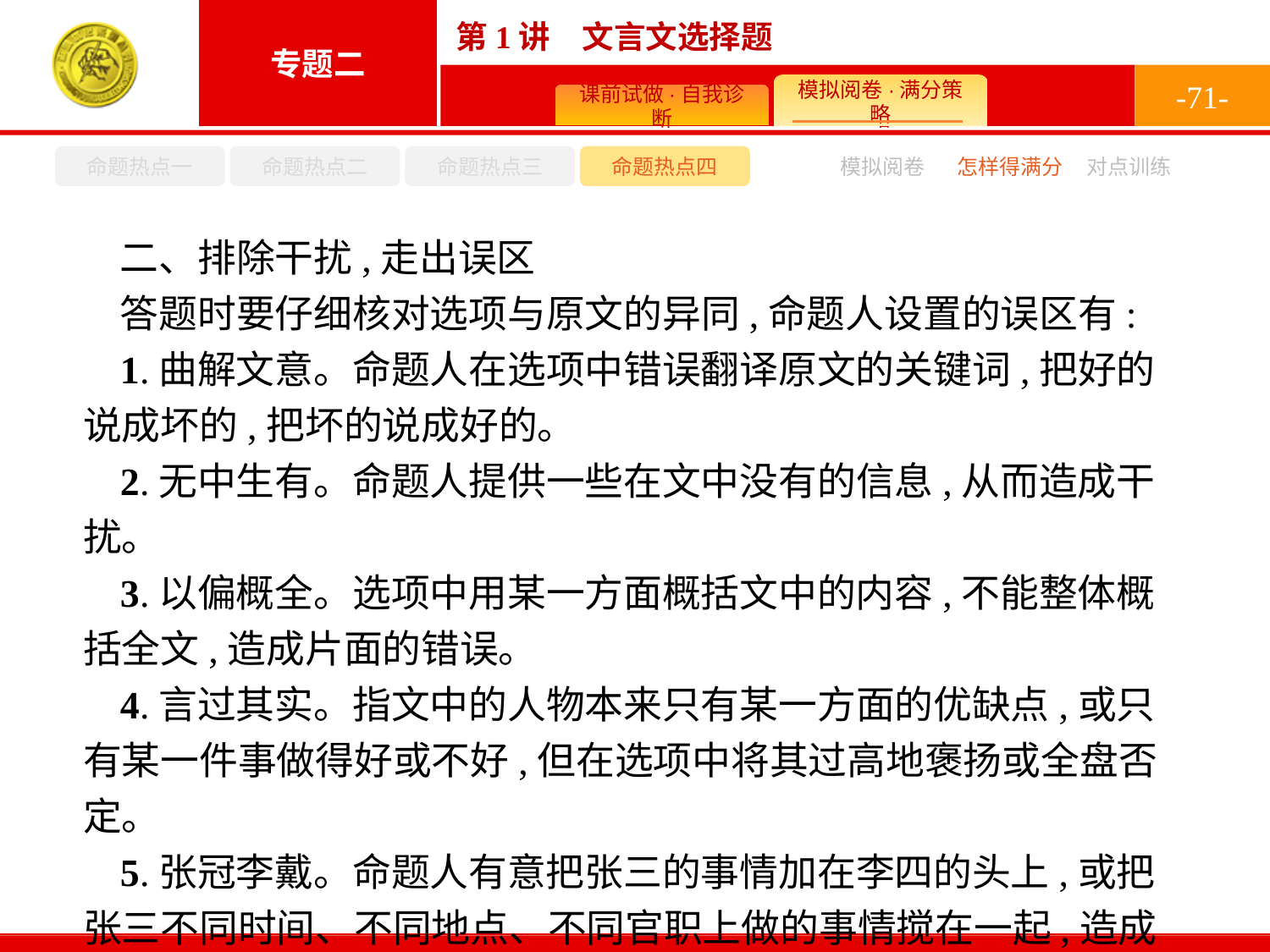

-71-
命题热点一
命题热点二
命题热点三
命题热点四
模拟阅卷
怎样得满分
对点训练
二、排除干扰,走出误区
答题时要仔细核对选项与原文的异同,命题人设置的误区有:
1.曲解文意。命题人在选项中错误翻译原文的关键词,把好的说成坏的,把坏的说成好的。
2.无中生有。命题人提供一些在文中没有的信息,从而造成干扰。
3.以偏概全。选项中用某一方面概括文中的内容,不能整体概括全文,造成片面的错误。
4.言过其实。指文中的人物本来只有某一方面的优缺点,或只有某一件事做得好或不好,但在选项中将其过高地褒扬或全盘否定。
5.张冠李戴。命题人有意把张三的事情加在李四的头上,或把张三不同时间、不同地点、不同官职上做的事情搅在一起,造成干扰。